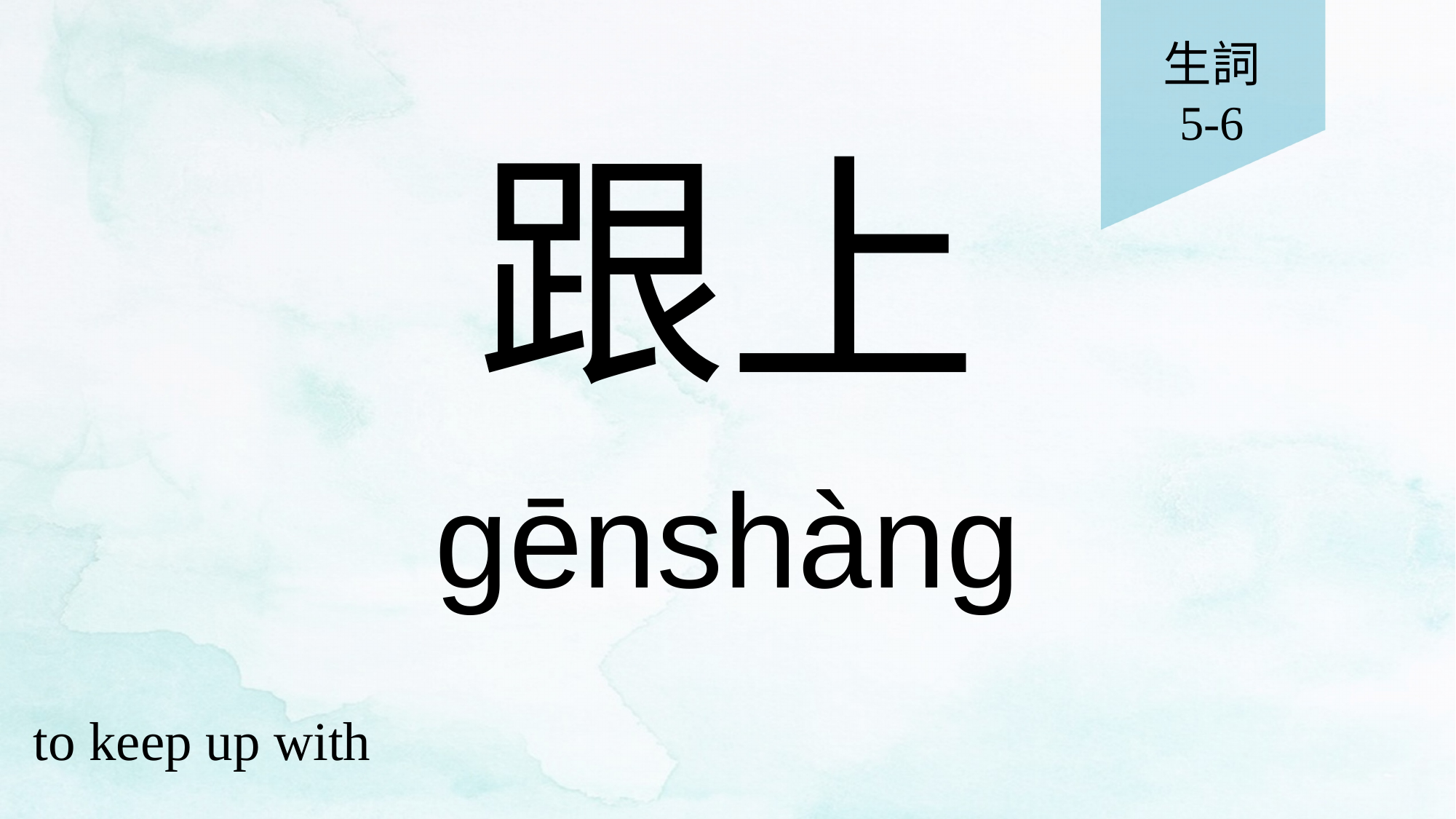

生詞
5-6
# 跟上
gēnshàng
to keep up with